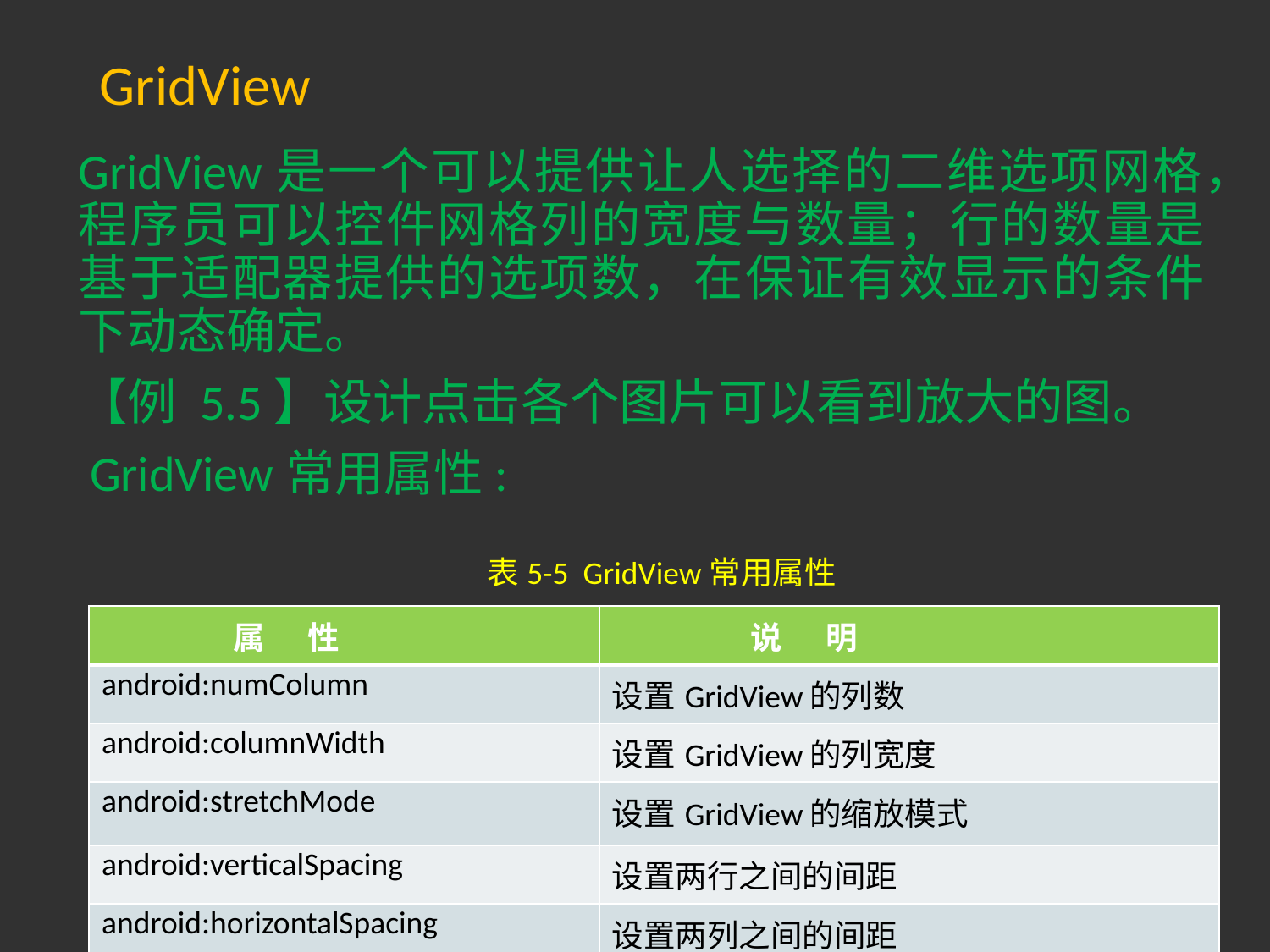

# GridView
GridView是一个可以提供让人选择的二维选项网格，程序员可以控件网格列的宽度与数量；行的数量是基于适配器提供的选项数，在保证有效显示的条件下动态确定。
【例 5.5】设计点击各个图片可以看到放大的图。
 GridView常用属性:

表5-5  GridView常用属性
| 属 性 | 说 明 |
| --- | --- |
| android:numColumn | 设置GridView的列数 |
| android:columnWidth | 设置GridView的列宽度 |
| android:stretchMode | 设置GridView的缩放模式 |
| android:verticalSpacing | 设置两行之间的间距 |
| android:horizontalSpacing | 设置两列之间的间距 |